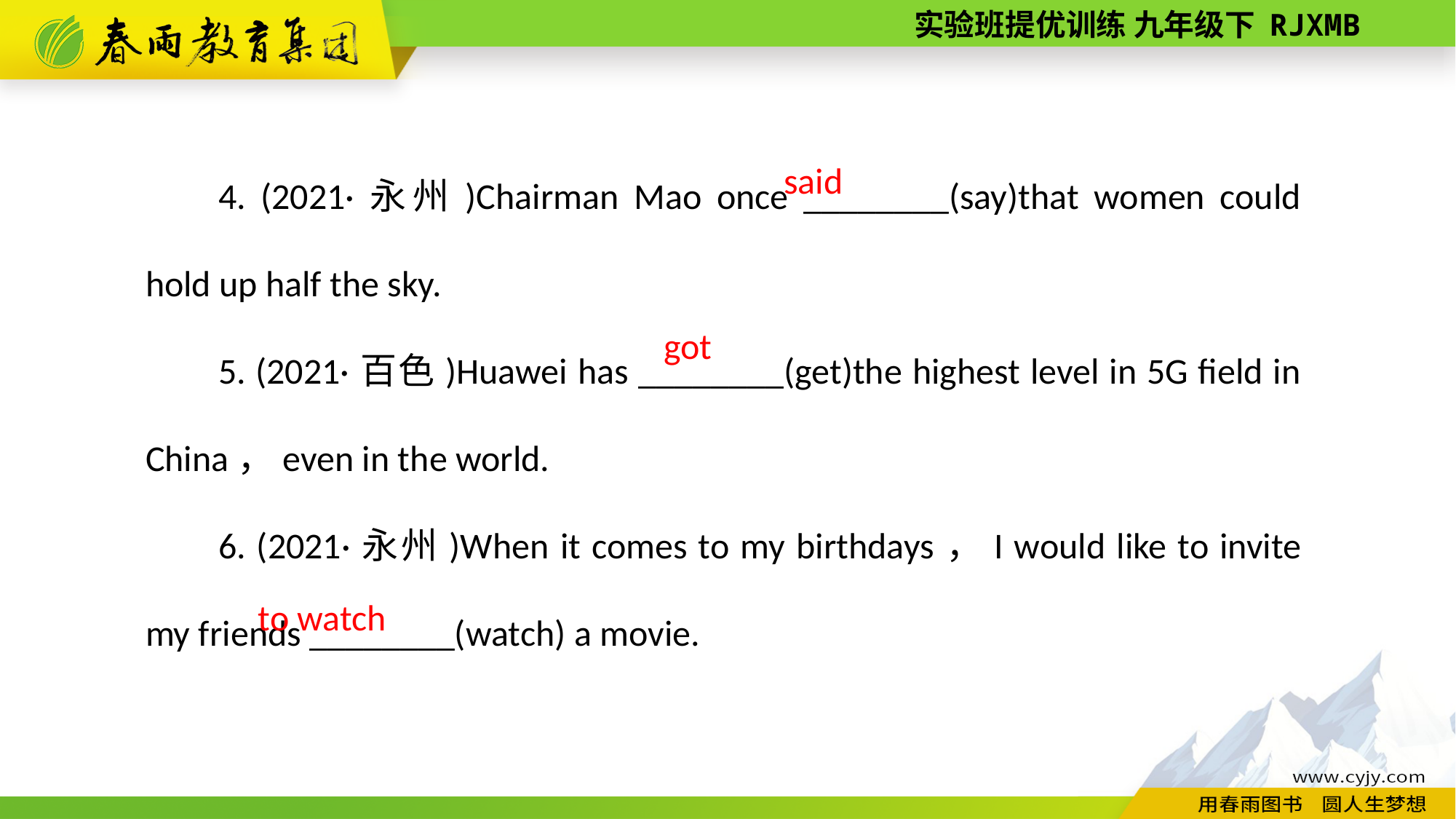

4. (2021·永州)Chairman Mao once ________(say)that women could hold up half the sky.
5. (2021·百色)Huawei has ________(get)the highest level in 5G field in China，even in the world.
6. (2021·永州)When it comes to my birthdays，I would like to invite my friends ________(watch) a movie.
said
got
to watch